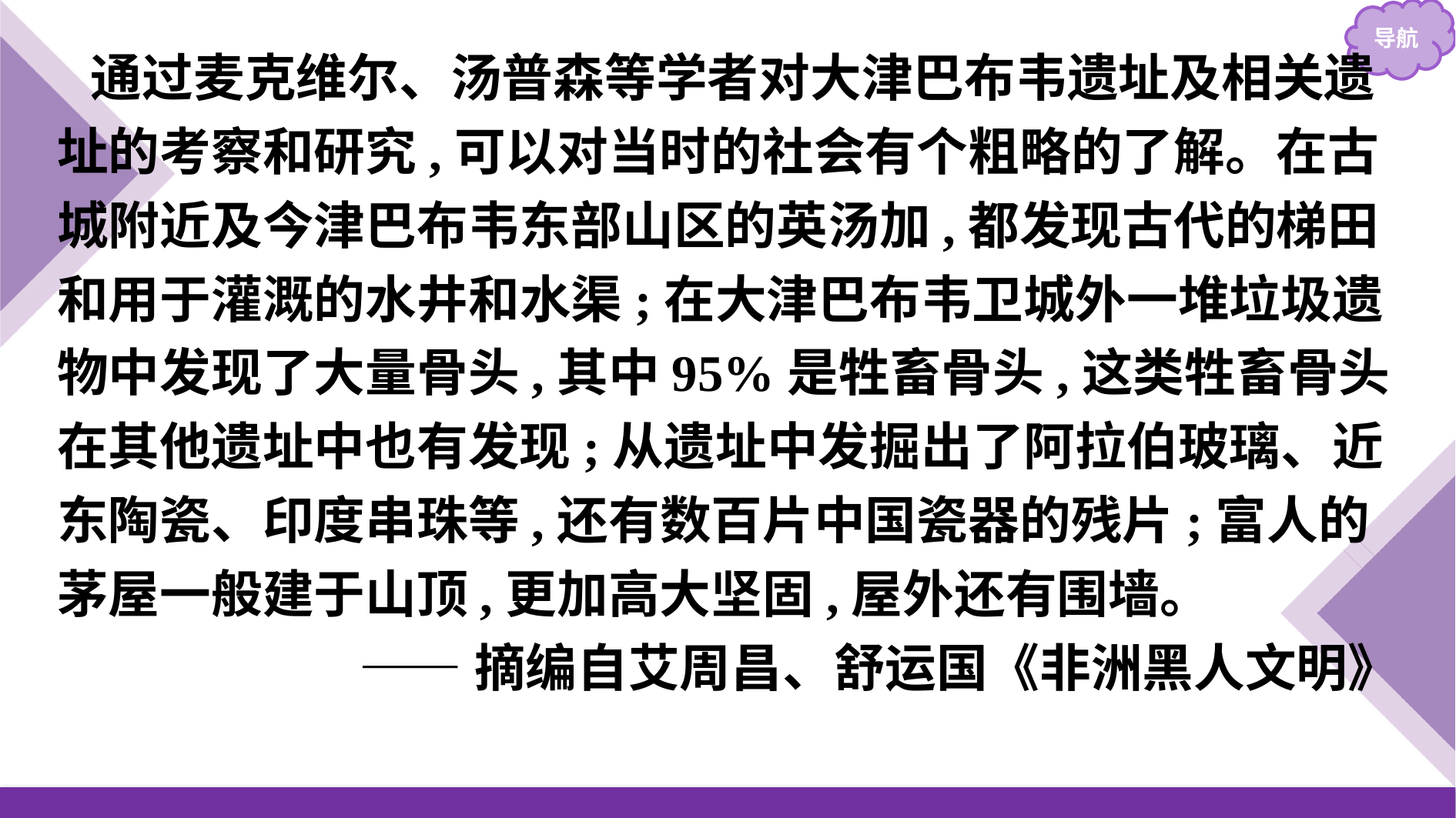

通过麦克维尔、汤普森等学者对大津巴布韦遗址及相关遗址的考察和研究,可以对当时的社会有个粗略的了解。在古城附近及今津巴布韦东部山区的英汤加,都发现古代的梯田和用于灌溉的水井和水渠;在大津巴布韦卫城外一堆垃圾遗物中发现了大量骨头,其中95%是牲畜骨头,这类牲畜骨头在其他遗址中也有发现;从遗址中发掘出了阿拉伯玻璃、近东陶瓷、印度串珠等,还有数百片中国瓷器的残片;富人的茅屋一般建于山顶,更加高大坚固,屋外还有围墙。
——摘编自艾周昌、舒运国《非洲黑人文明》